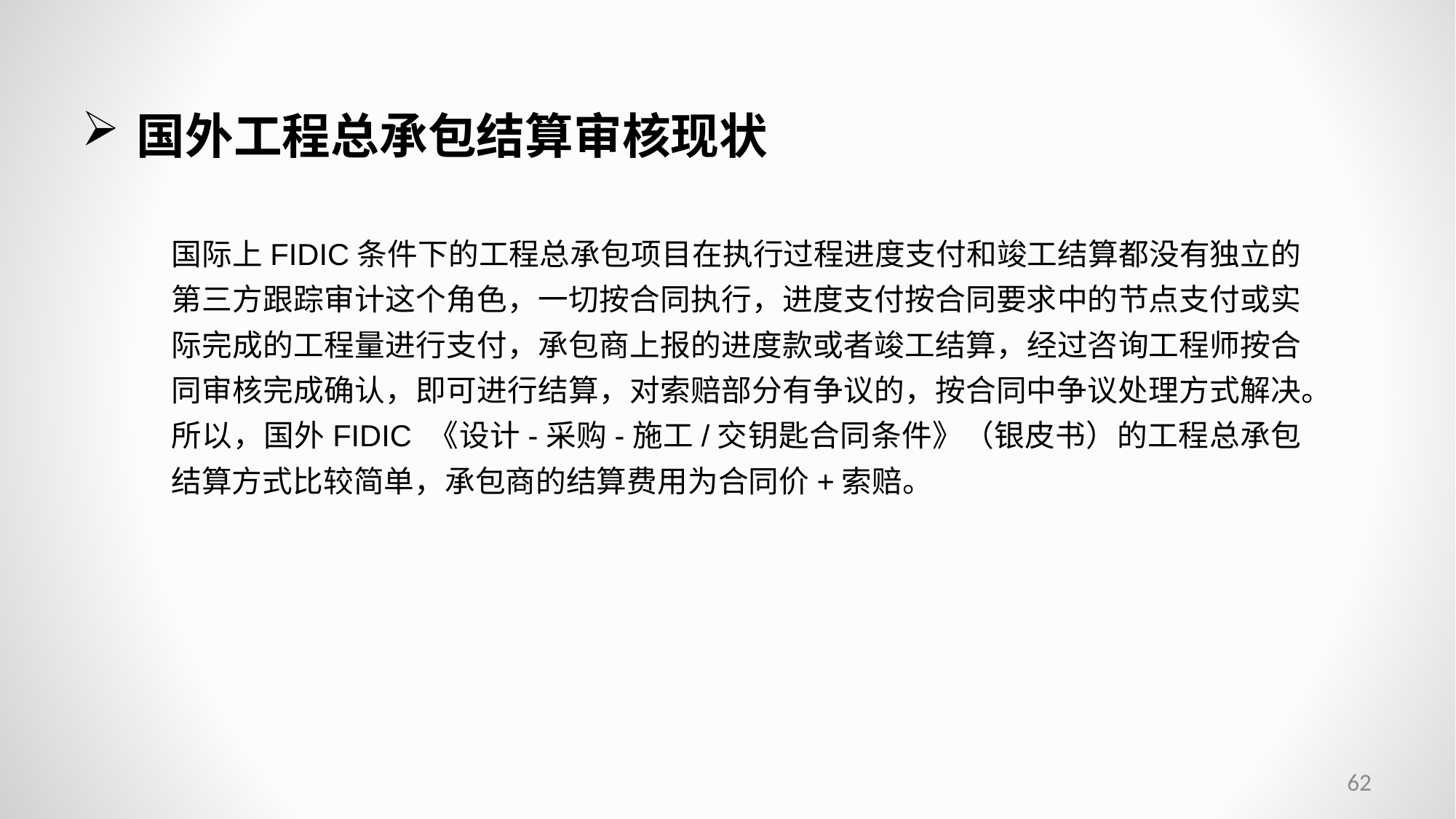

国外工程总承包结算审核现状
国际上FIDIC条件下的工程总承包项目在执行过程进度支付和竣工结算都没有独立的第三方跟踪审计这个角色，一切按合同执行，进度支付按合同要求中的节点支付或实际完成的工程量进行支付，承包商上报的进度款或者竣工结算，经过咨询工程师按合同审核完成确认，即可进行结算，对索赔部分有争议的，按合同中争议处理方式解决。所以，国外FIDIC 《设计-采购-施工/交钥匙合同条件》（银皮书）的工程总承包结算方式比较简单，承包商的结算费用为合同价+索赔。
62